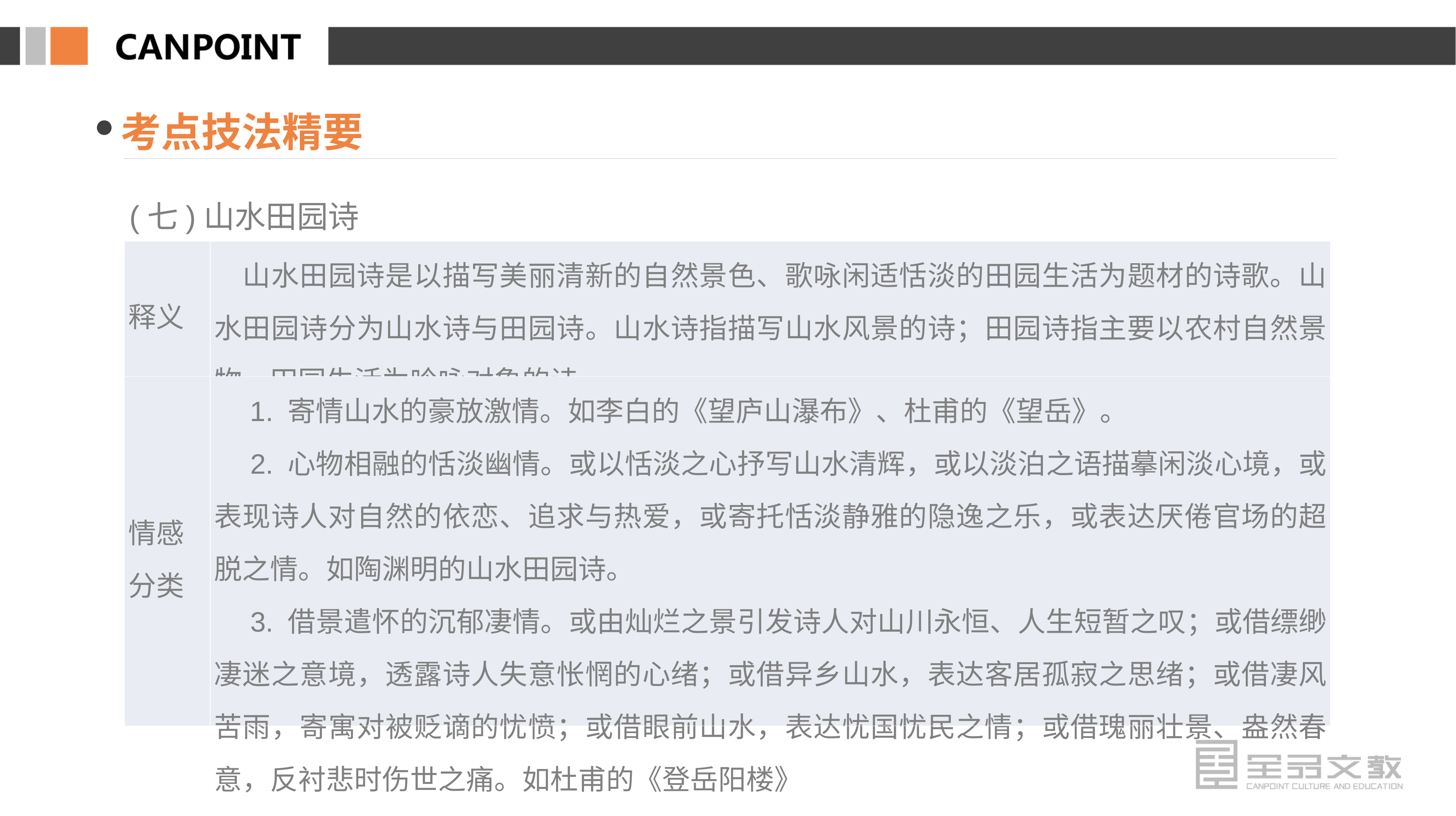

考点技法精要

(七)山水田园诗
| 释义 | 山水田园诗是以描写美丽清新的自然景色、歌咏闲适恬淡的田园生活为题材的诗歌。山水田园诗分为山水诗与田园诗。山水诗指描写山水风景的诗；田园诗指主要以农村自然景物、田园生活为吟咏对象的诗 |
| --- | --- |
| 情感 分类 | 1. 寄情山水的豪放激情。如李白的《望庐山瀑布》、杜甫的《望岳》。 　2. 心物相融的恬淡幽情。或以恬淡之心抒写山水清辉，或以淡泊之语描摹闲淡心境，或表现诗人对自然的依恋、追求与热爱，或寄托恬淡静雅的隐逸之乐，或表达厌倦官场的超脱之情。如陶渊明的山水田园诗。 　3. 借景遣怀的沉郁凄情。或由灿烂之景引发诗人对山川永恒、人生短暂之叹；或借缥缈凄迷之意境，透露诗人失意怅惘的心绪；或借异乡山水，表达客居孤寂之思绪；或借凄风苦雨，寄寓对被贬谪的忧愤；或借眼前山水，表达忧国忧民之情；或借瑰丽壮景、盎然春意，反衬悲时伤世之痛。如杜甫的《登岳阳楼》 |